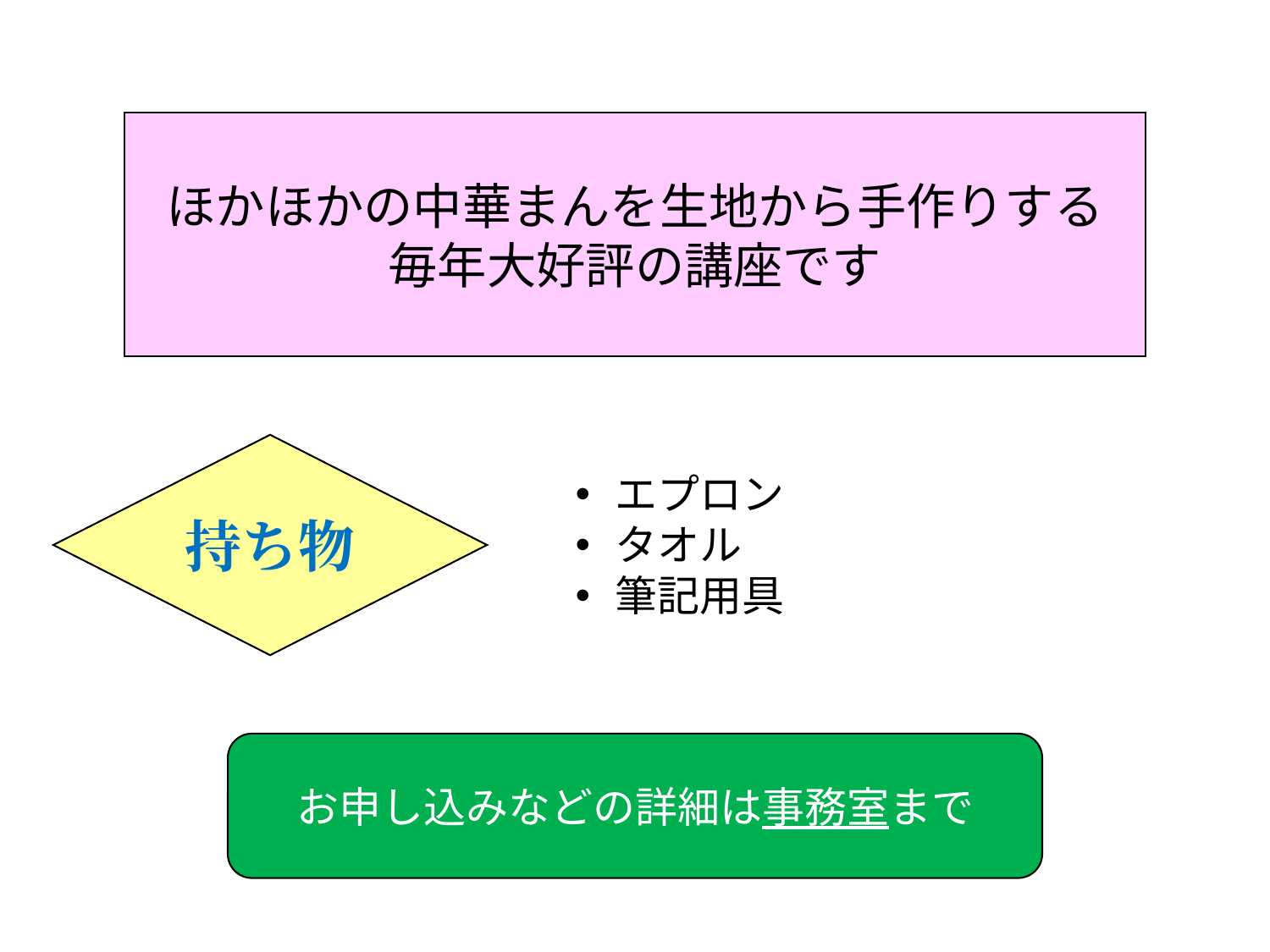

ほかほかの中華まんを生地から手作りする
毎年大好評の講座です
持ち物
エプロン
タオル
筆記用具
お申し込みなどの詳細は事務室まで